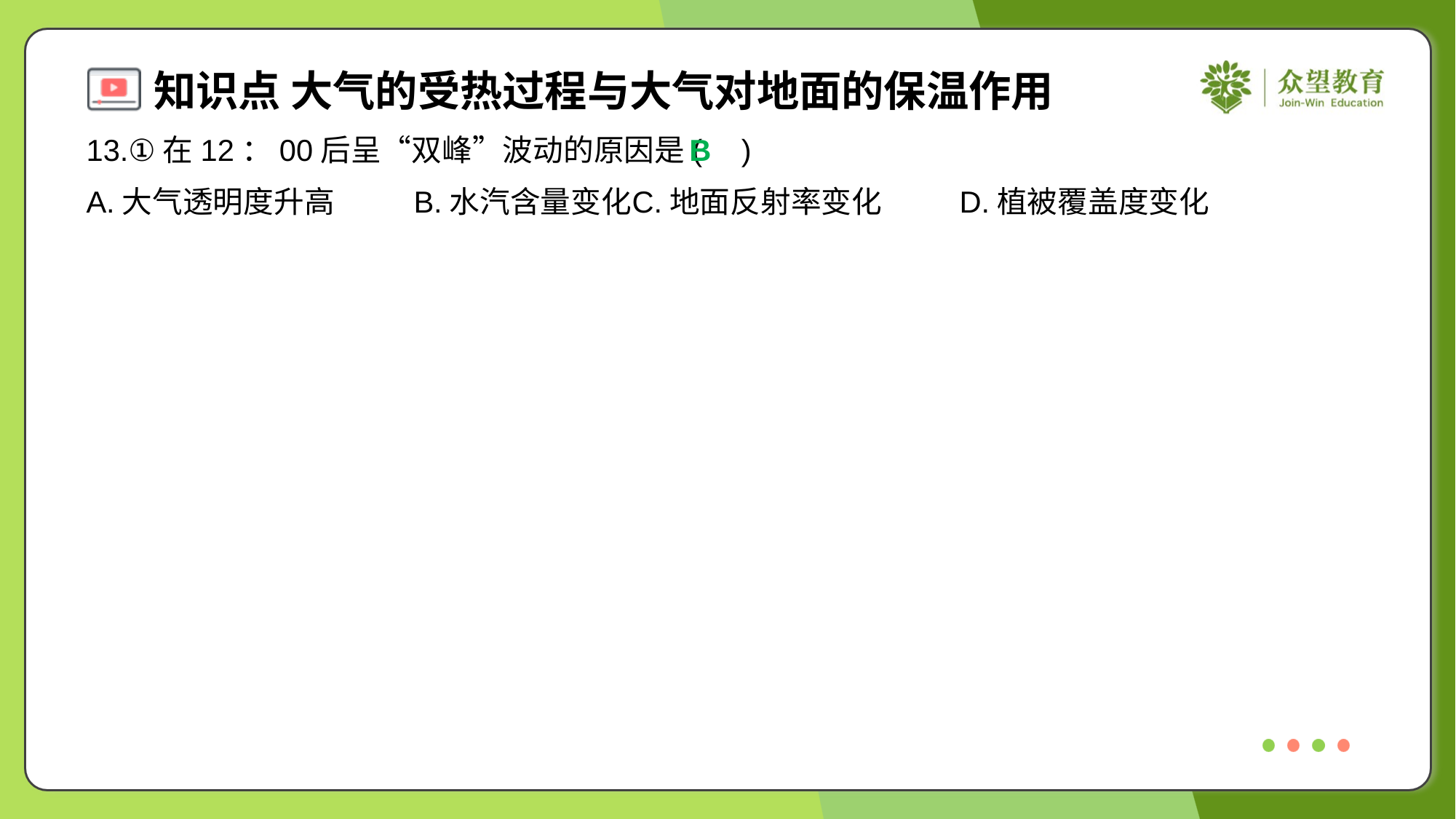

13.①在12：00后呈“双峰”波动的原因是(     )
B
A.大气透明度升高	B.水汽含量变化	C.地面反射率变化	D.植被覆盖度变化